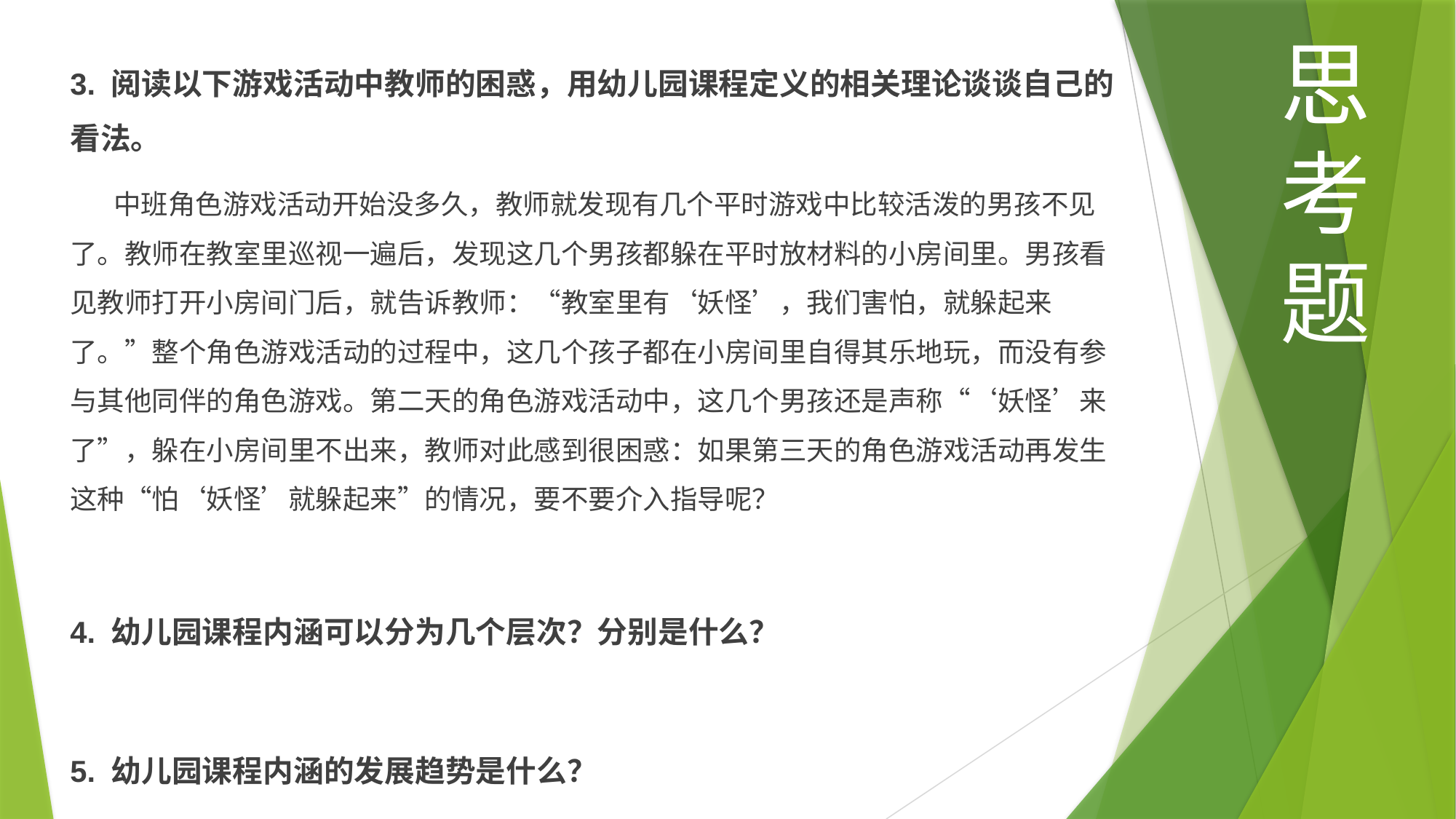

思考题
3. 阅读以下游戏活动中教师的困惑，用幼儿园课程定义的相关理论谈谈自己的看法。
      中班角色游戏活动开始没多久，教师就发现有几个平时游戏中比较活泼的男孩不见了。教师在教室里巡视一遍后，发现这几个男孩都躲在平时放材料的小房间里。男孩看见教师打开小房间门后，就告诉教师：“教室里有‘妖怪’，我们害怕，就躲起来了。”整个角色游戏活动的过程中，这几个孩子都在小房间里自得其乐地玩，而没有参与其他同伴的角色游戏。第二天的角色游戏活动中，这几个男孩还是声称“‘妖怪’来了”，躲在小房间里不出来，教师对此感到很困惑：如果第三天的角色游戏活动再发生这种“怕‘妖怪’就躲起来”的情况，要不要介入指导呢？

4. 幼儿园课程内涵可以分为几个层次？分别是什么？

5. 幼儿园课程内涵的发展趋势是什么？